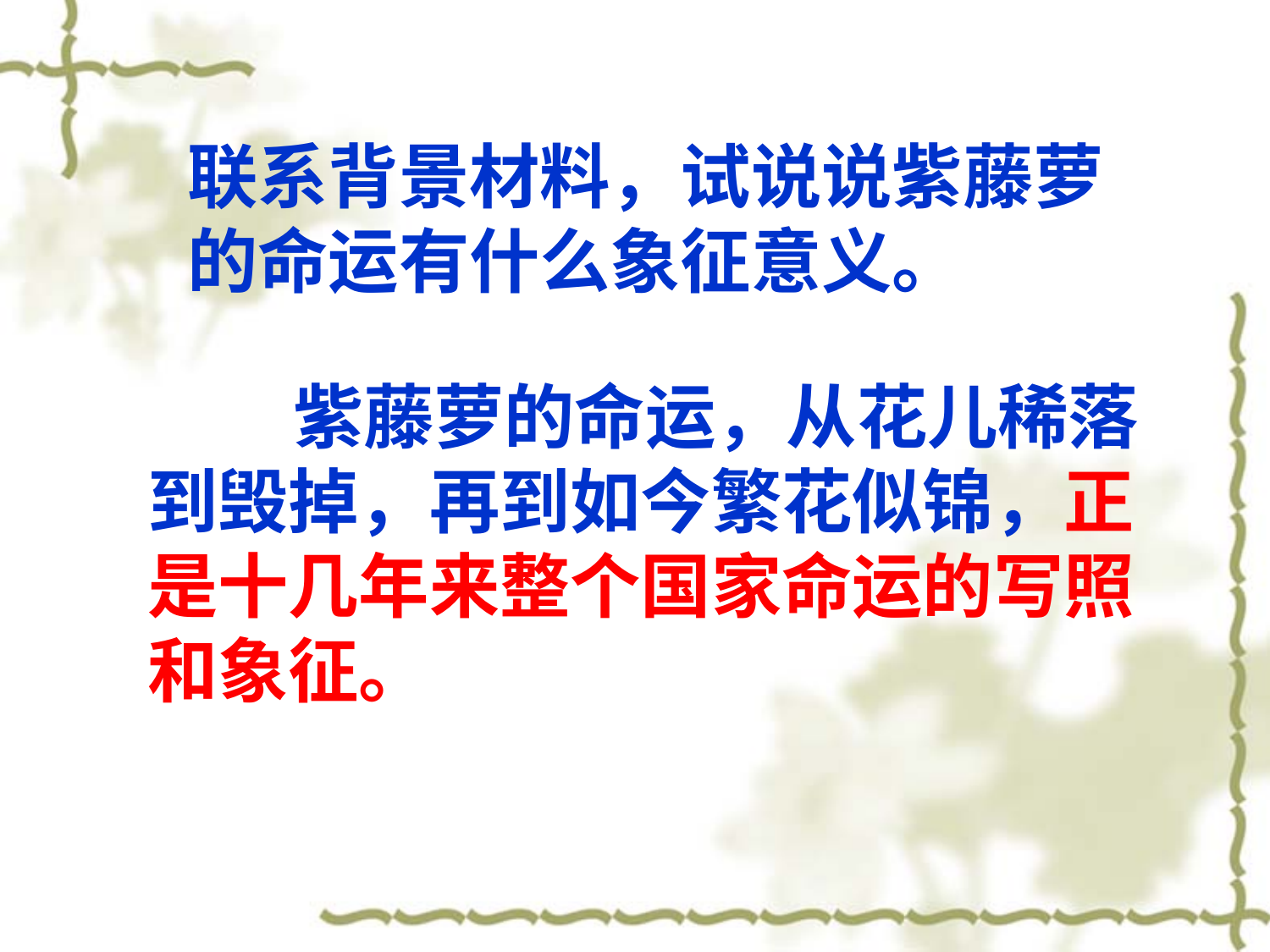

联系背景材料，试说说紫藤萝的命运有什么象征意义。
        紫藤萝的命运，从花儿稀落到毁掉，再到如今繁花似锦，正是十几年来整个国家命运的写照和象征。